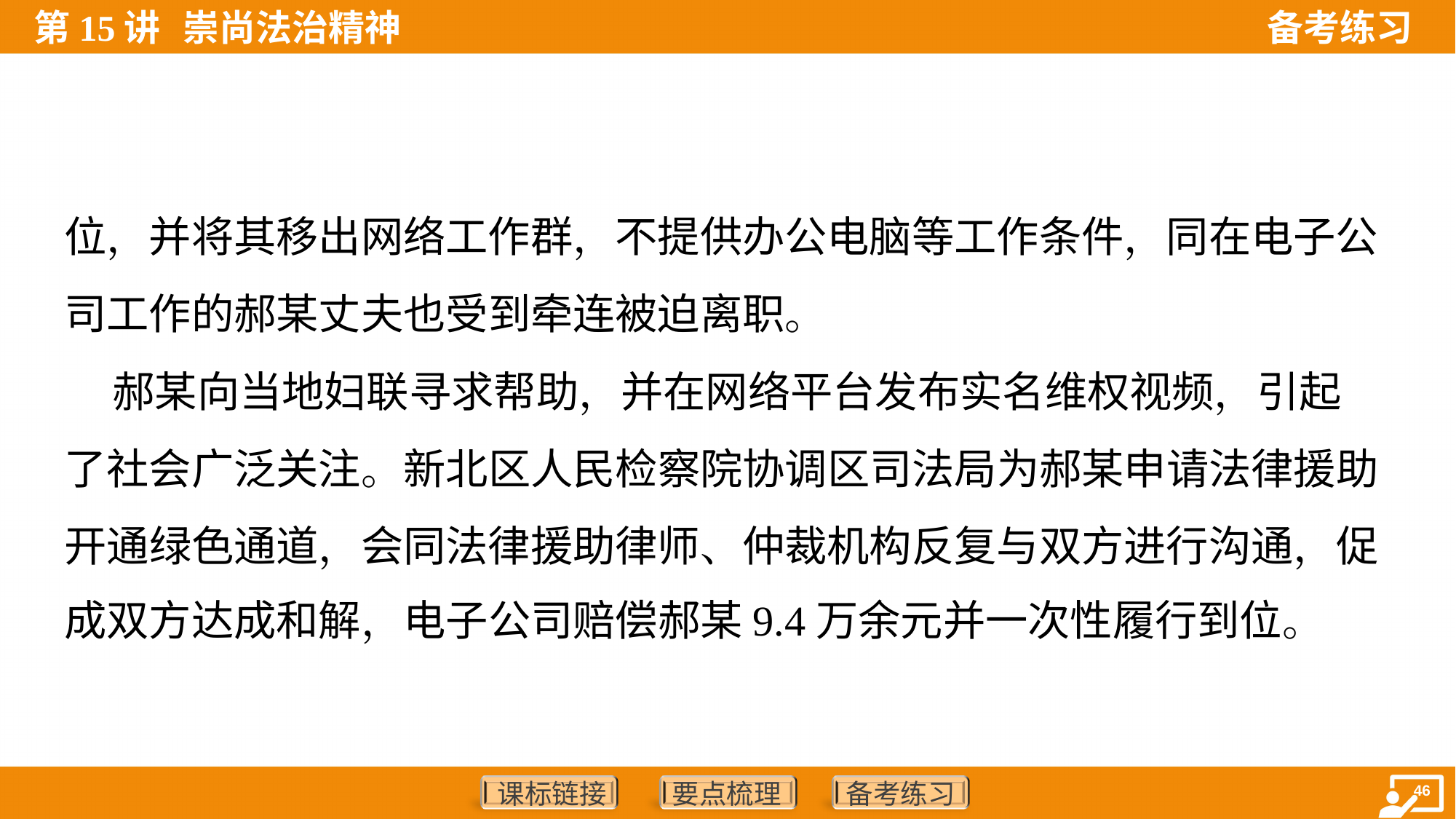

位，并将其移出网络工作群，不提供办公电脑等工作条件，同在电子公
司工作的郝某丈夫也受到牵连被迫离职。
    郝某向当地妇联寻求帮助，并在网络平台发布实名维权视频，引起
了社会广泛关注。新北区人民检察院协调区司法局为郝某申请法律援助
开通绿色通道，会同法律援助律师、仲裁机构反复与双方进行沟通，促
成双方达成和解，电子公司赔偿郝某9.4万余元并一次性履行到位。